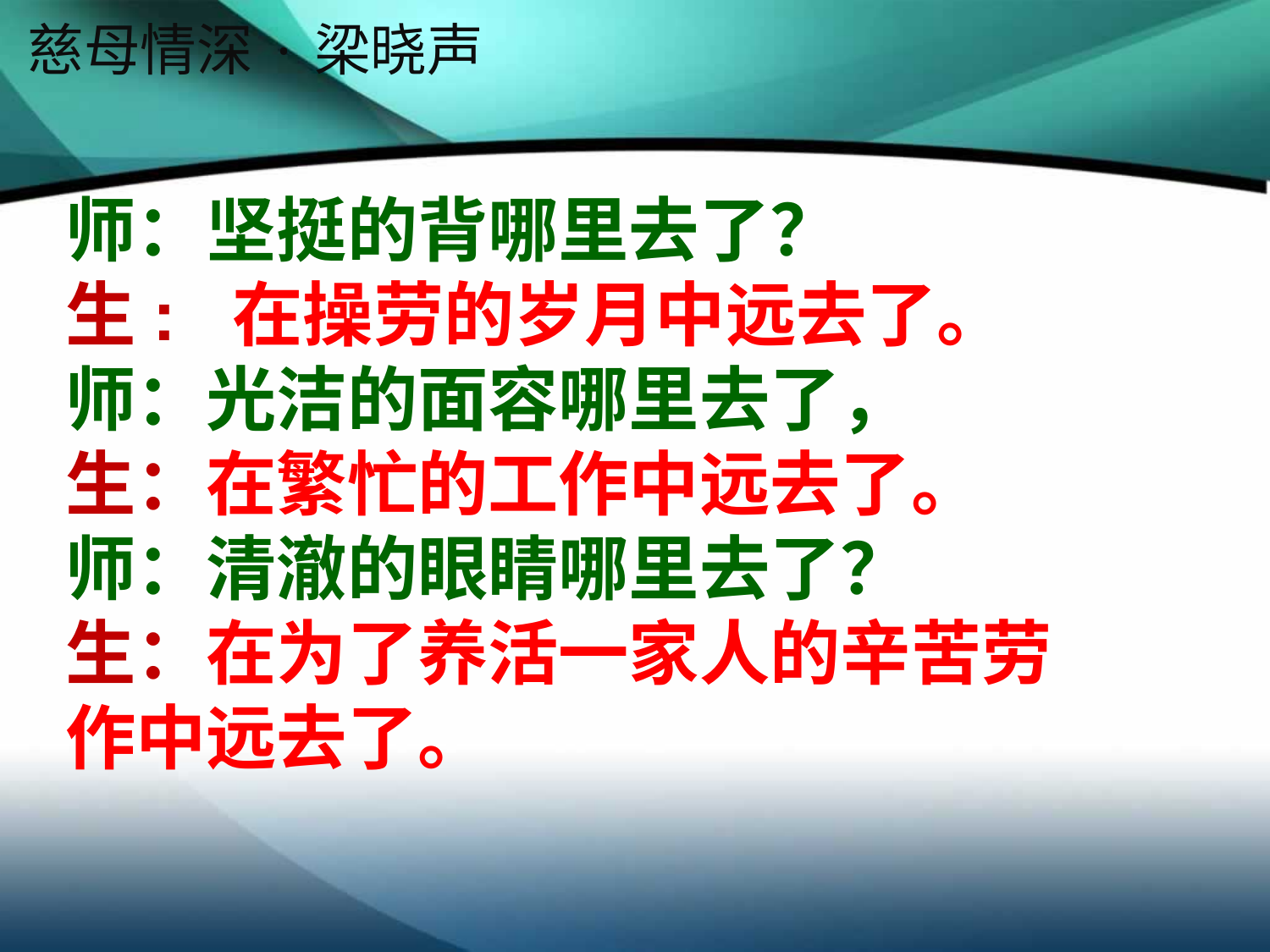

慈母情深·梁晓声

师：坚挺的背哪里去了？
生:  在操劳的岁月中远去了。
师：光洁的面容哪里去了，
生：在繁忙的工作中远去了。
师：清澈的眼睛哪里去了？
生：在为了养活一家人的辛苦劳作中远去了。